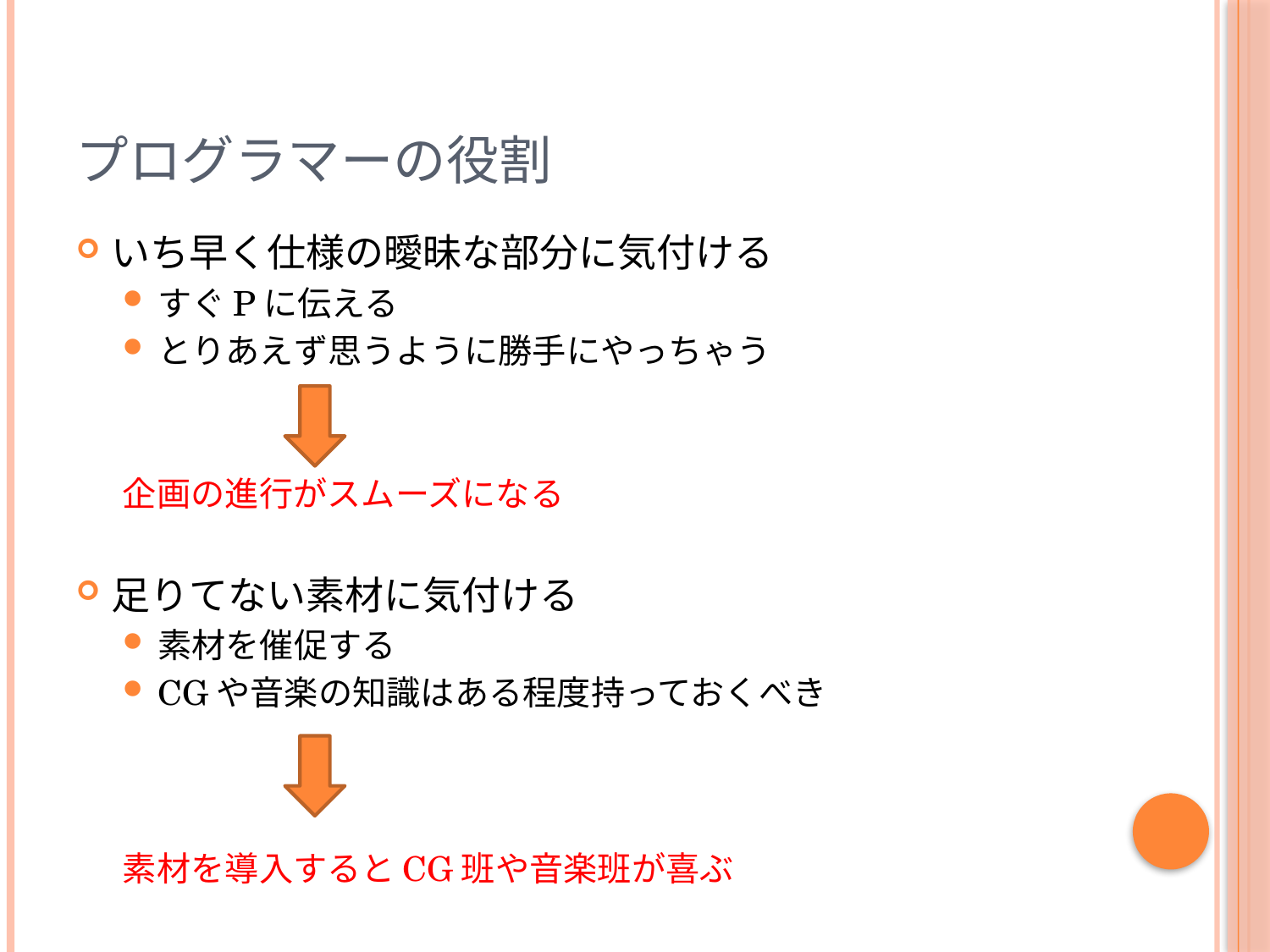

# プログラマーの役割
いち早く仕様の曖昧な部分に気付ける
すぐPに伝える
とりあえず思うように勝手にやっちゃう

企画の進行がスムーズになる

足りてない素材に気付ける
素材を催促する
CGや音楽の知識はある程度持っておくべき

素材を導入するとCG班や音楽班が喜ぶ